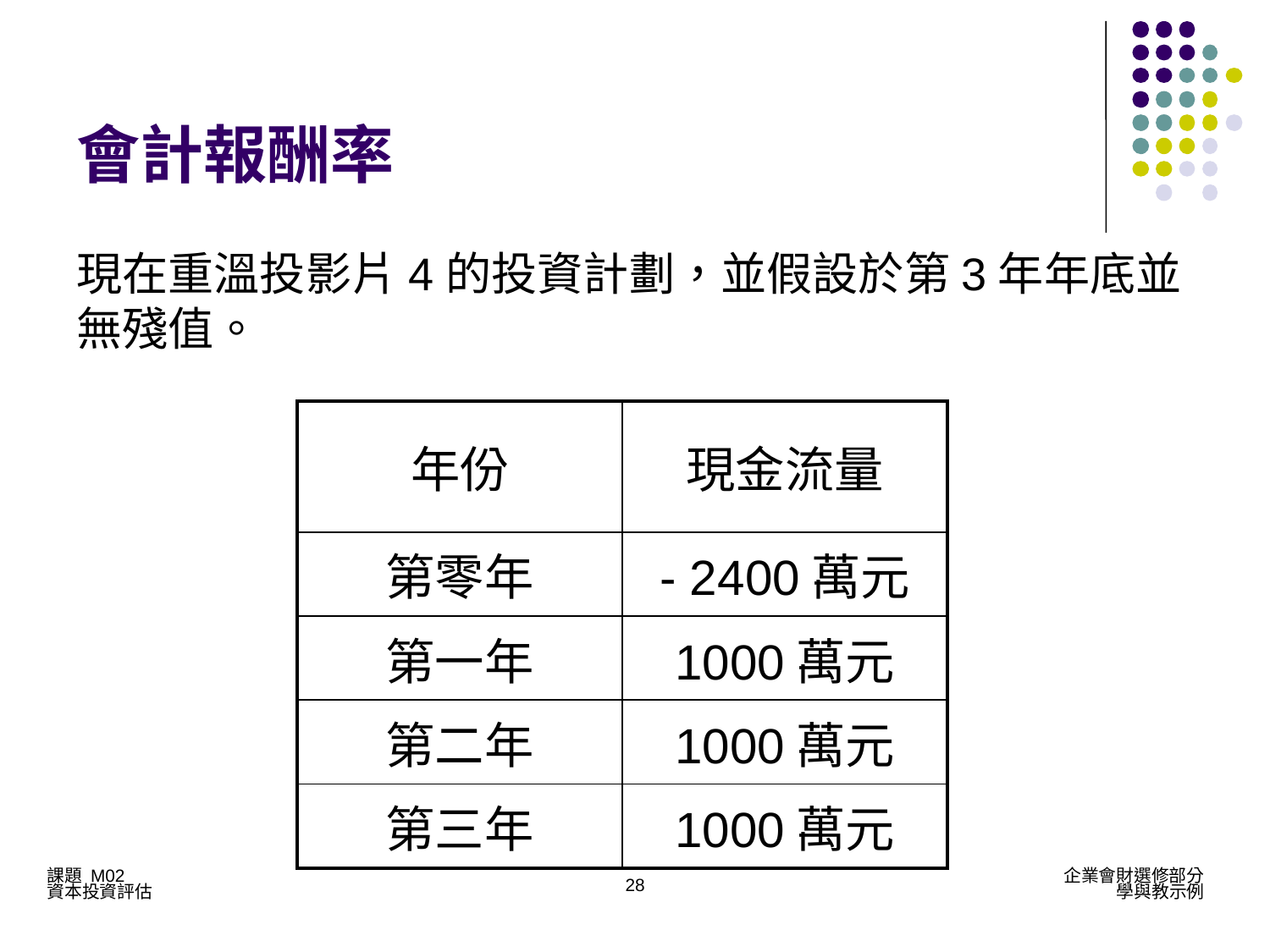

# 會計報酬率
現在重溫投影片4的投資計劃，並假設於第3年年底並無殘值。
| 年份 | 現金流量 |
| --- | --- |
| 第零年 | - 2400萬元 |
| 第一年 | 1000萬元 |
| 第二年 | 1000萬元 |
| 第三年 | 1000萬元 |
28